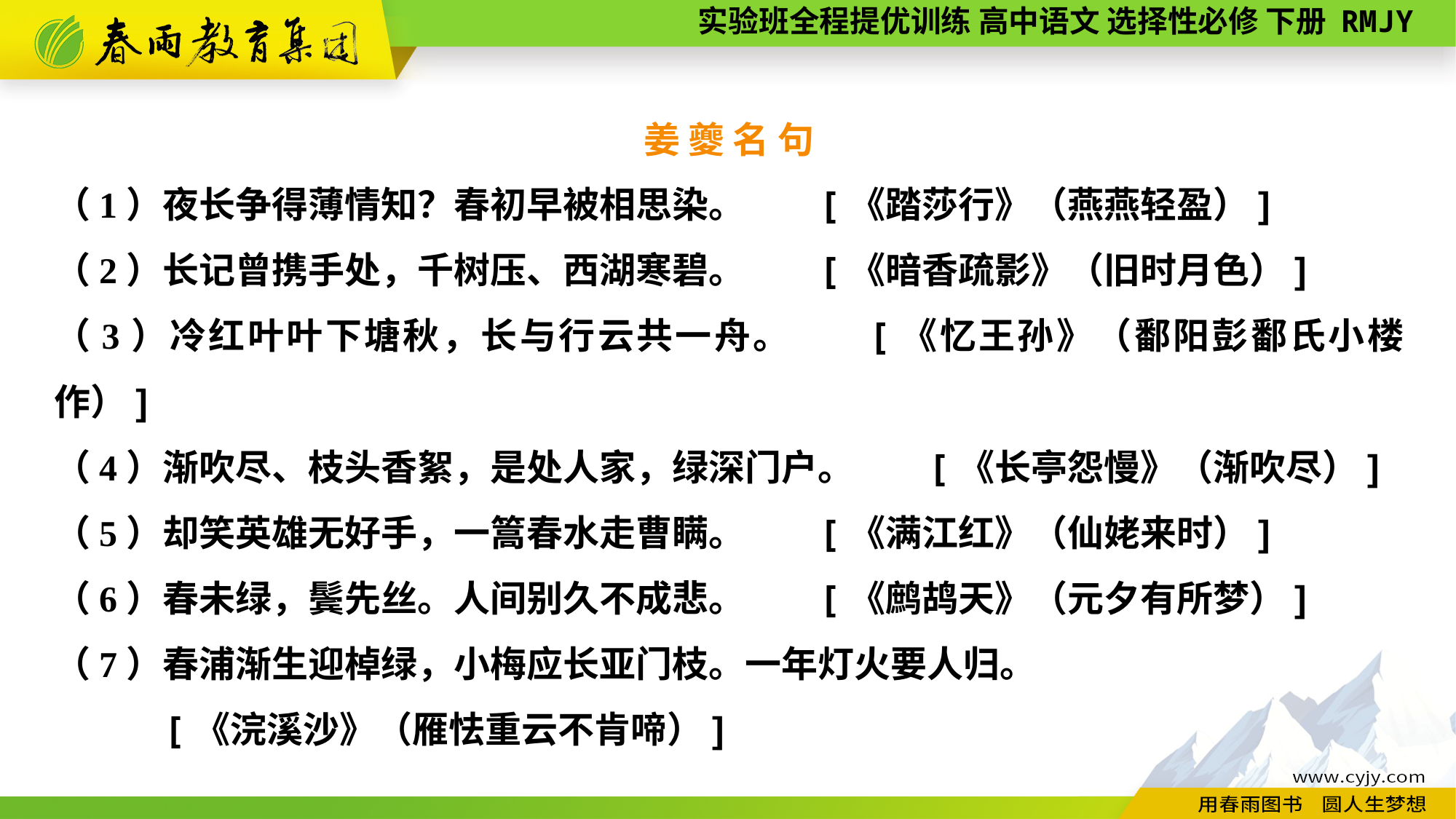

姜 夔 名 句
（1）夜长争得薄情知？春初早被相思染。	[《踏莎行》（燕燕轻盈）]
（2）长记曾携手处，千树压、西湖寒碧。	[《暗香疏影》（旧时月色）]
（3）冷红叶叶下塘秋，长与行云共一舟。	[《忆王孙》（鄱阳彭鄱氏小楼作）]
（4）渐吹尽、枝头香絮，是处人家，绿深门户。	[《长亭怨慢》（渐吹尽）]
（5）却笑英雄无好手，一篙春水走曹瞒。	[《满江红》（仙姥来时）]
（6）春未绿，鬓先丝。人间别久不成悲。	[《鹧鸪天》（元夕有所梦）]
（7）春浦渐生迎棹绿，小梅应长亚门枝。一年灯火要人归。
	[《浣溪沙》（雁怯重云不肯啼）]